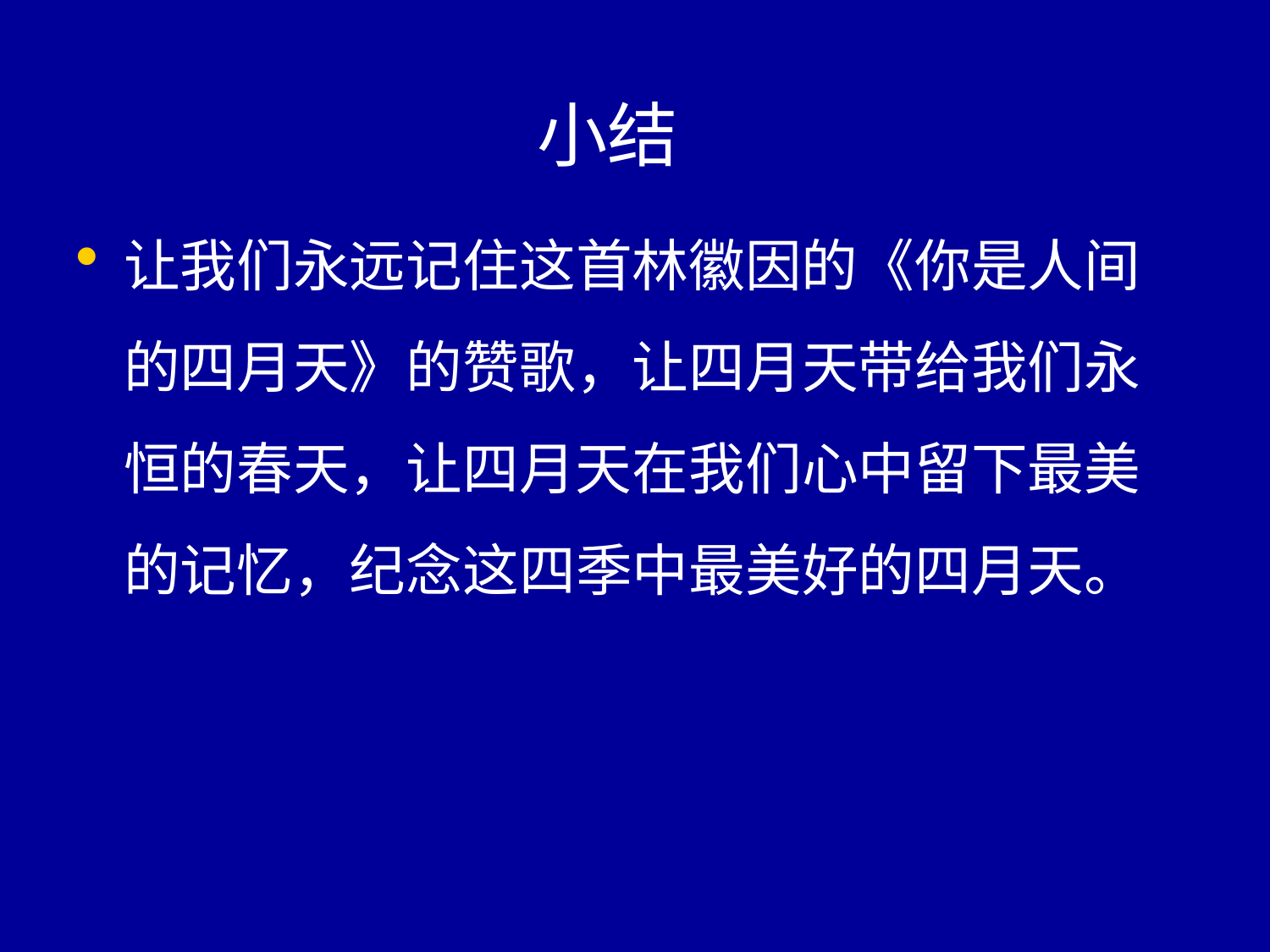

小结
让我们永远记住这首林徽因的《你是人间的四月天》的赞歌，让四月天带给我们永恒的春天，让四月天在我们心中留下最美的记忆，纪念这四季中最美好的四月天。